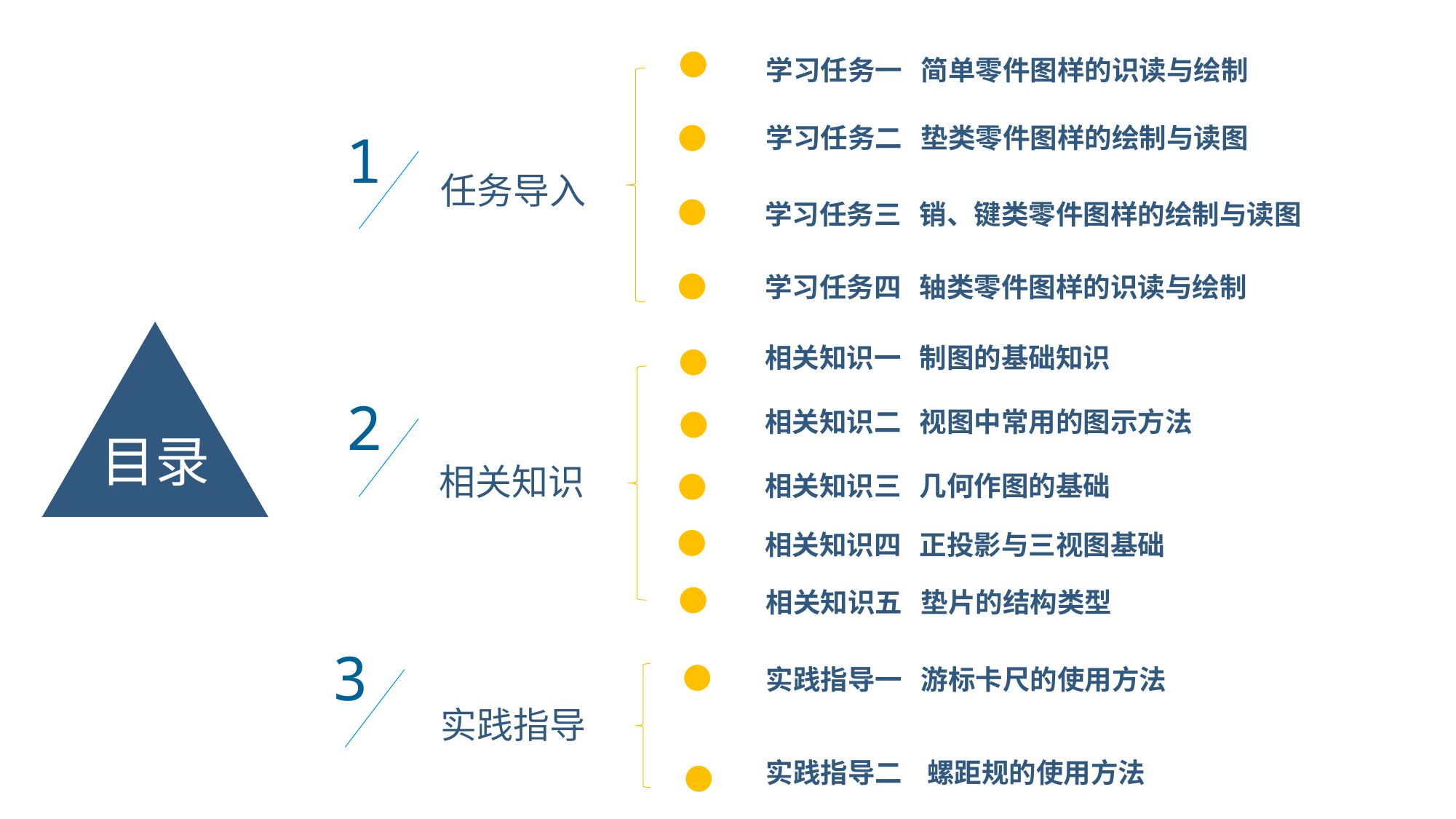

学习任务一   简单零件图样的识读与绘制

1
学习任务二   垫类零件图样的绘制与读图

任务导入

学习任务三   销、键类零件图样的绘制与读图

学习任务四   轴类零件图样的识读与绘制
目录
相关知识一   制图的基础知识

2
相关知识二   视图中常用的图示方法

相关知识
相关知识三   几何作图的基础

相关知识四   正投影与三视图基础

相关知识五   垫片的结构类型
3

实践指导一   游标卡尺的使用方法
实践指导
实践指导二    螺距规的使用方法